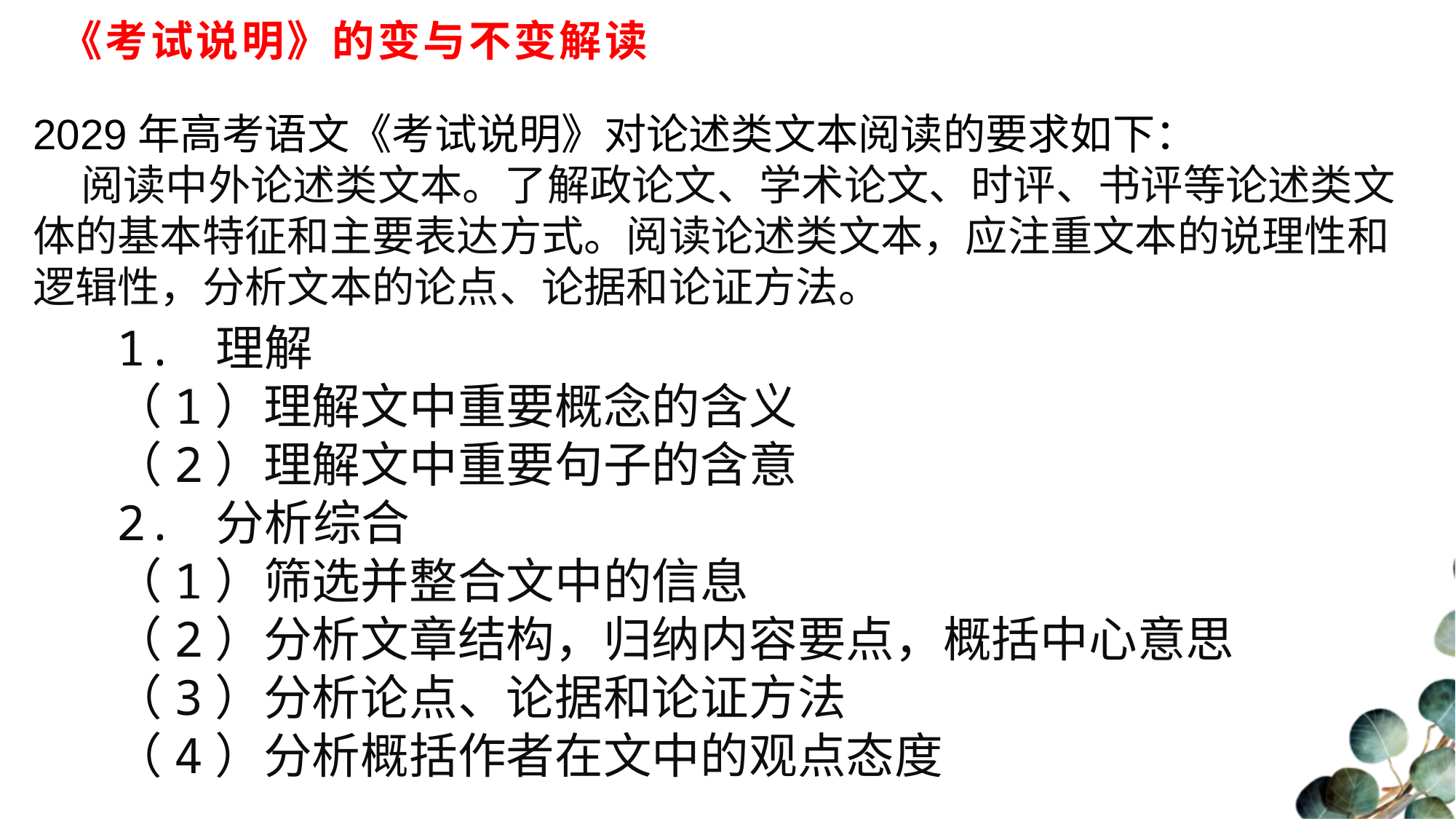

# 《考试说明》的变与不变解读
2029年高考语文《考试说明》对论述类文本阅读的要求如下：
    阅读中外论述类文本。了解政论文、学术论文、时评、书评等论述类文体的基本特征和主要表达方式。阅读论述类文本，应注重文本的说理性和逻辑性，分析文本的论点、论据和论证方法。
  1. 理解
    （1）理解文中重要概念的含义
    （2）理解文中重要句子的含意
  2. 分析综合
    （1）筛选并整合文中的信息
    （2）分析文章结构，归纳内容要点，概括中心意思
    （3）分析论点、论据和论证方法
    （4）分析概括作者在文中的观点态度